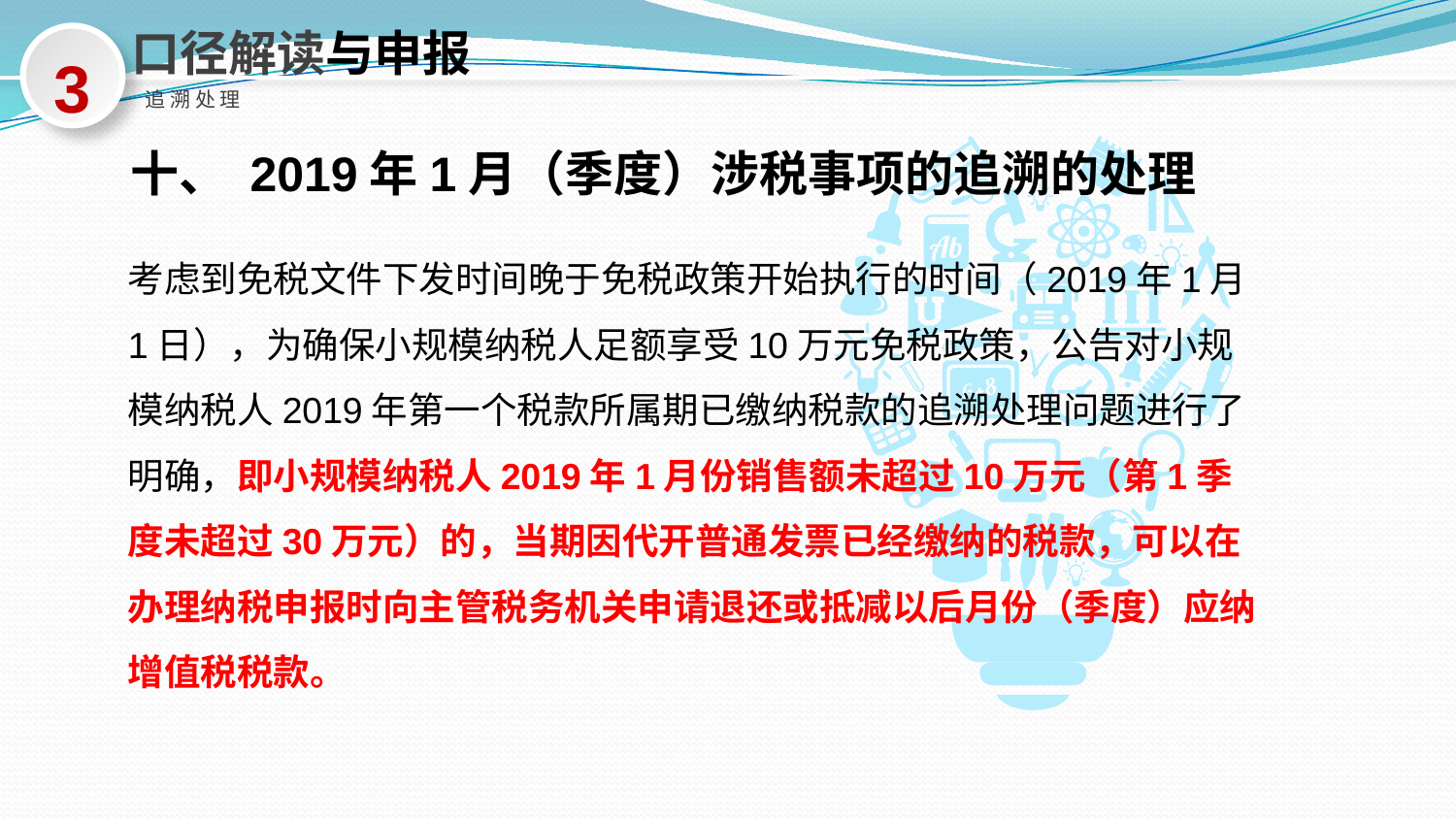

口径解读与申报

3
追溯处理

十、 2019年1月（季度）涉税事项的追溯的处理

考虑到免税文件下发时间晚于免税政策开始执行的时间（2019年1月1日），为确保小规模纳税人足额享受10万元免税政策，公告对小规模纳税人2019年第一个税款所属期已缴纳税款的追溯处理问题进行了明确，即小规模纳税人2019年1月份销售额未超过10万元（第1季度未超过30万元）的，当期因代开普通发票已经缴纳的税款，可以在办理纳税申报时向主管税务机关申请退还或抵减以后月份（季度）应纳增值税税款。